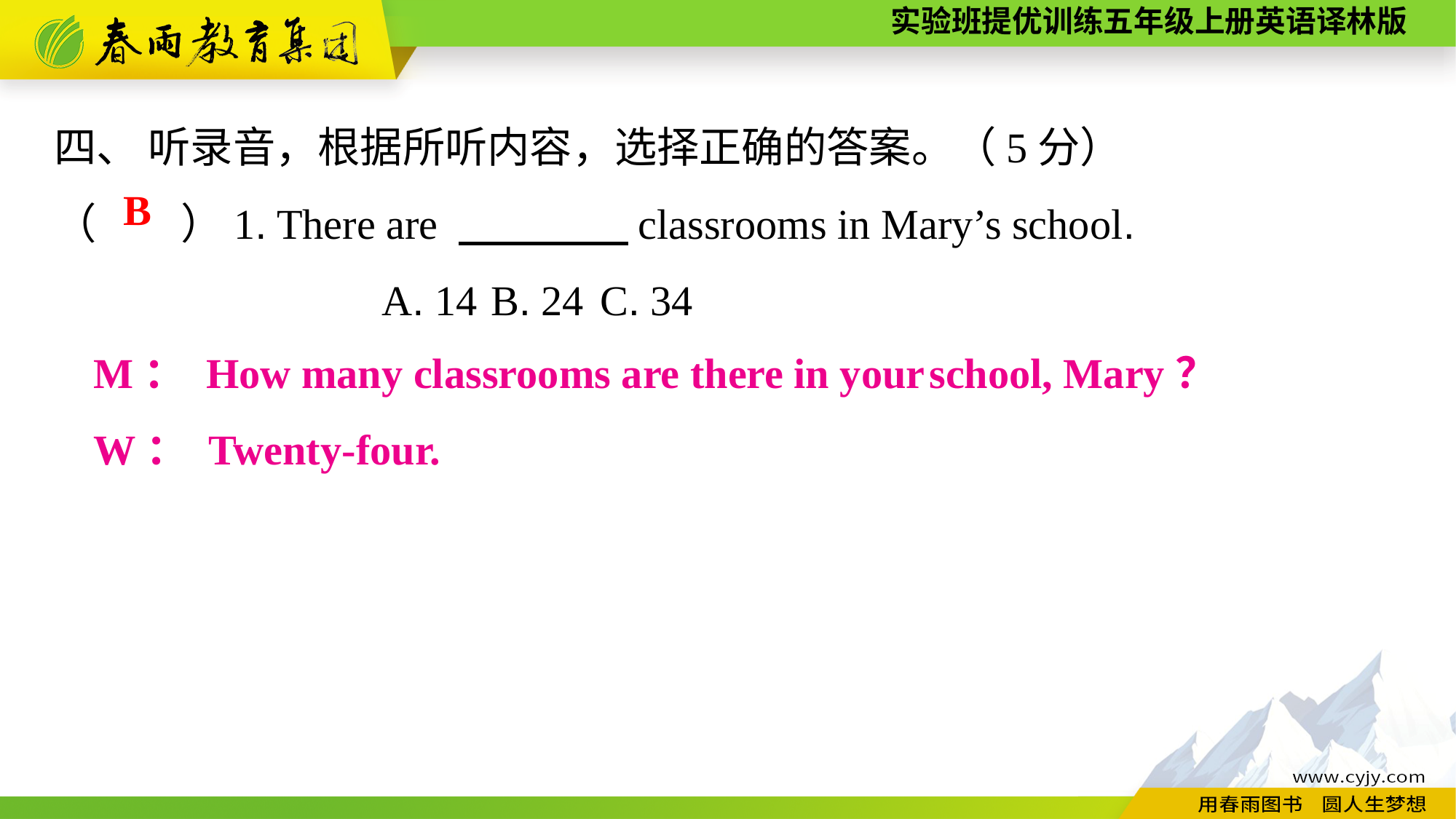

四、 听录音，根据所听内容，选择正确的答案。（5分）
（　　）1. There are 　　　　classrooms in Mary’s school.
			A. 14	B. 24	C. 34
B
M： How many classrooms are there in your school, Mary？
W： Twenty-four.